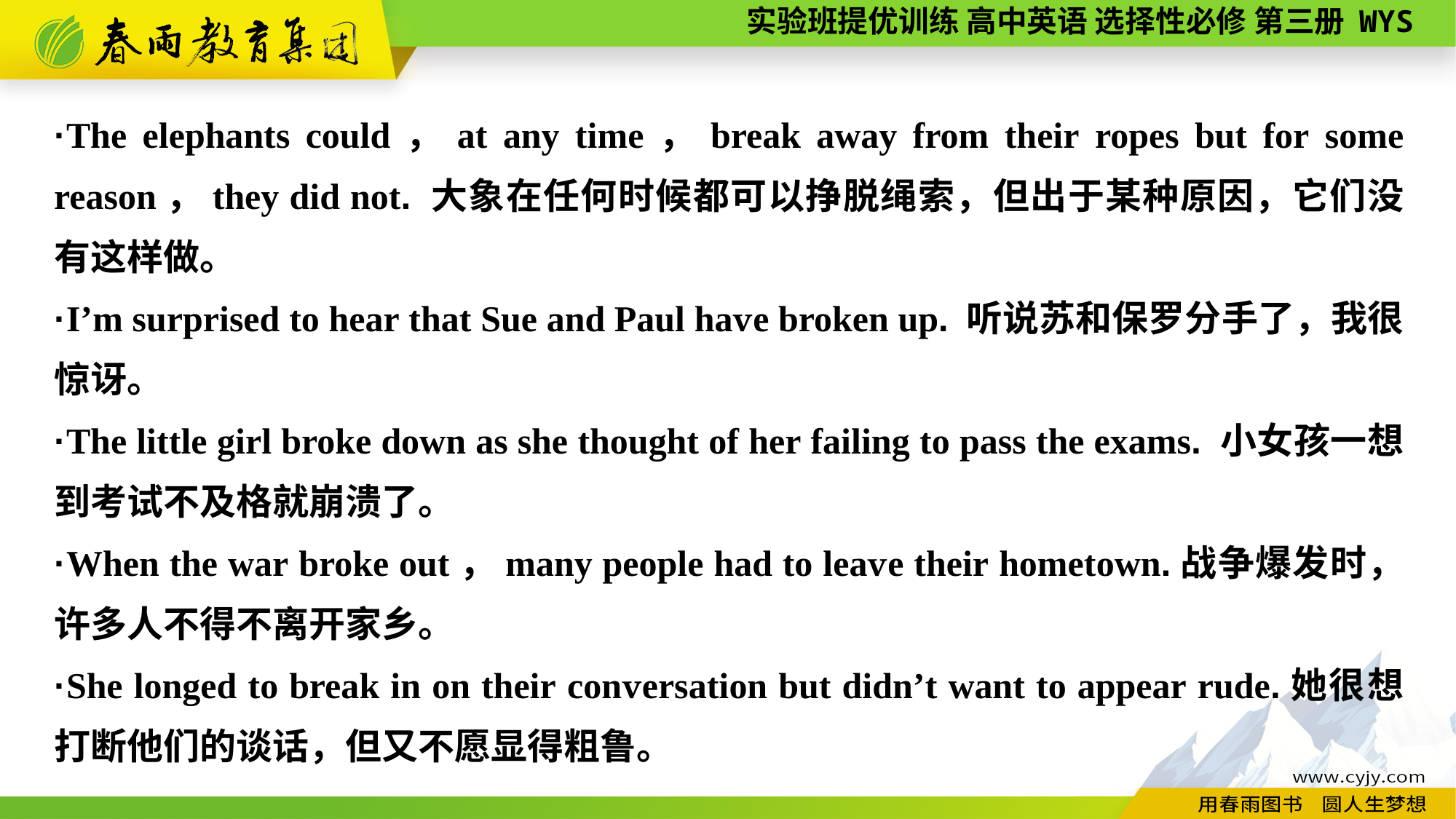

·The elephants could，at any time，break away from their ropes but for some reason，they did not. 大象在任何时候都可以挣脱绳索，但出于某种原因，它们没有这样做。
·I’m surprised to hear that Sue and Paul have broken up. 听说苏和保罗分手了，我很惊讶。
·The little girl broke down as she thought of her failing to pass the exams. 小女孩一想到考试不及格就崩溃了。
·When the war broke out，many people had to leave their hometown.战争爆发时，许多人不得不离开家乡。
·She longed to break in on their conversation but didn’t want to appear rude.她很想打断他们的谈话，但又不愿显得粗鲁。